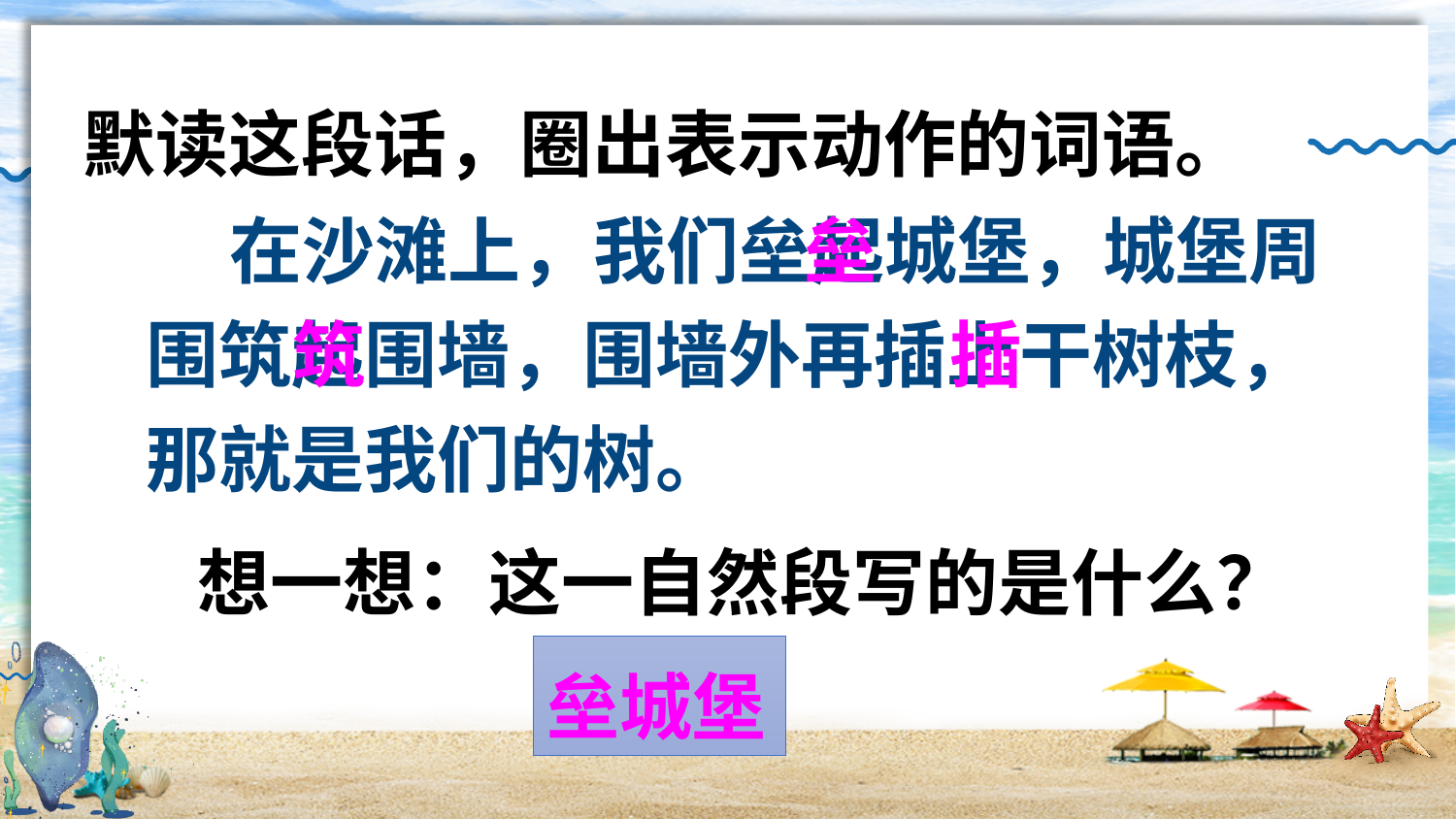

默读这段话，圈出表示动作的词语。
    在沙滩上，我们垒起城堡，城堡周围筑起围墙，围墙外再插上干树枝，那就是我们的树。
垒
筑
插
想一想：这一自然段写的是什么？
垒城堡